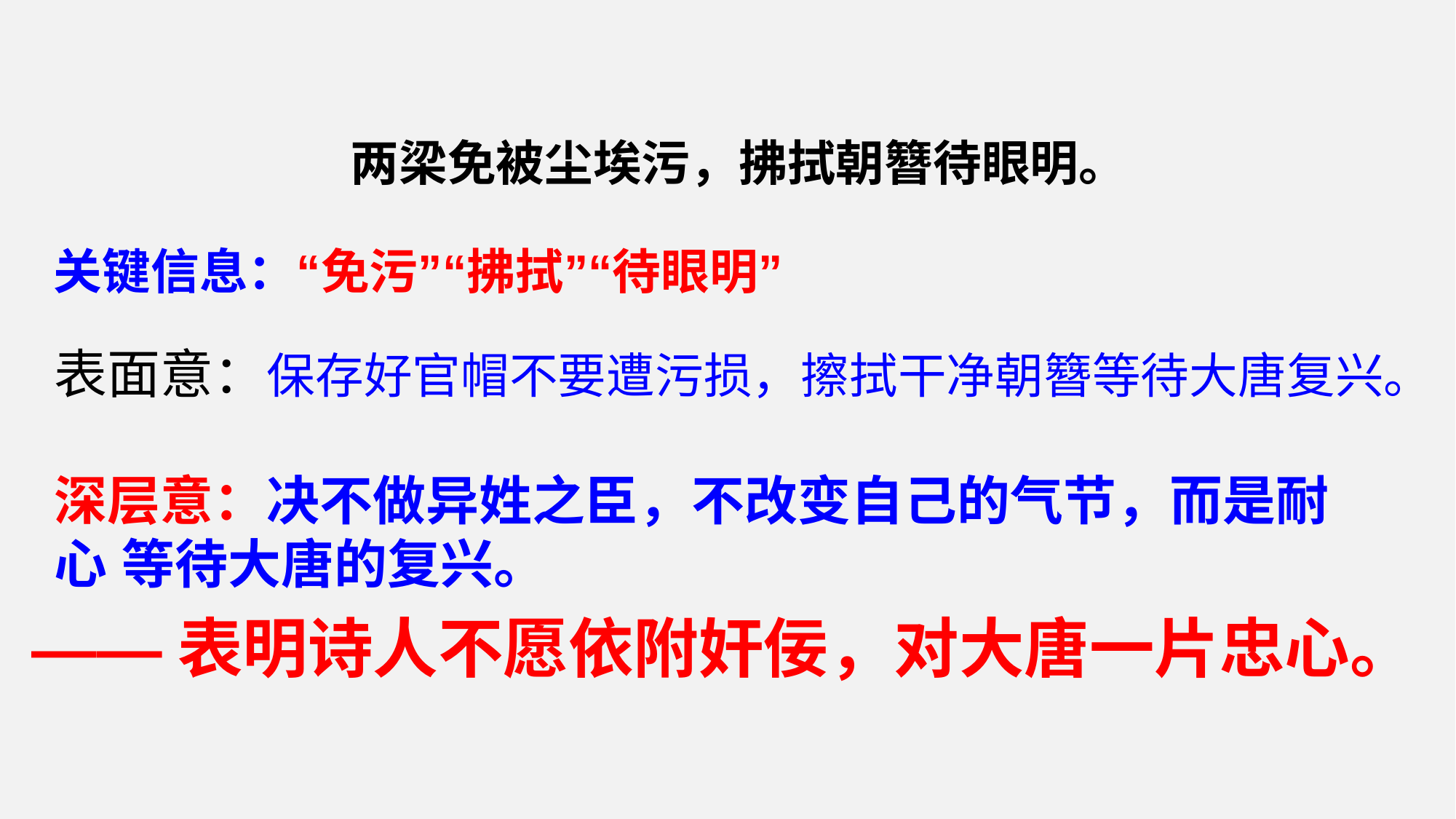

两梁免被尘埃污，拂拭朝簪待眼明。
关键信息：“免污”“拂拭”“待眼明”
表面意：保存好官帽不要遭污损，擦拭干净朝簪等待大唐复兴。
深层意：决不做异姓之臣，不改变自己的气节，而是耐心 等待大唐的复兴。
——表明诗人不愿依附奸佞，对大唐一片忠心。